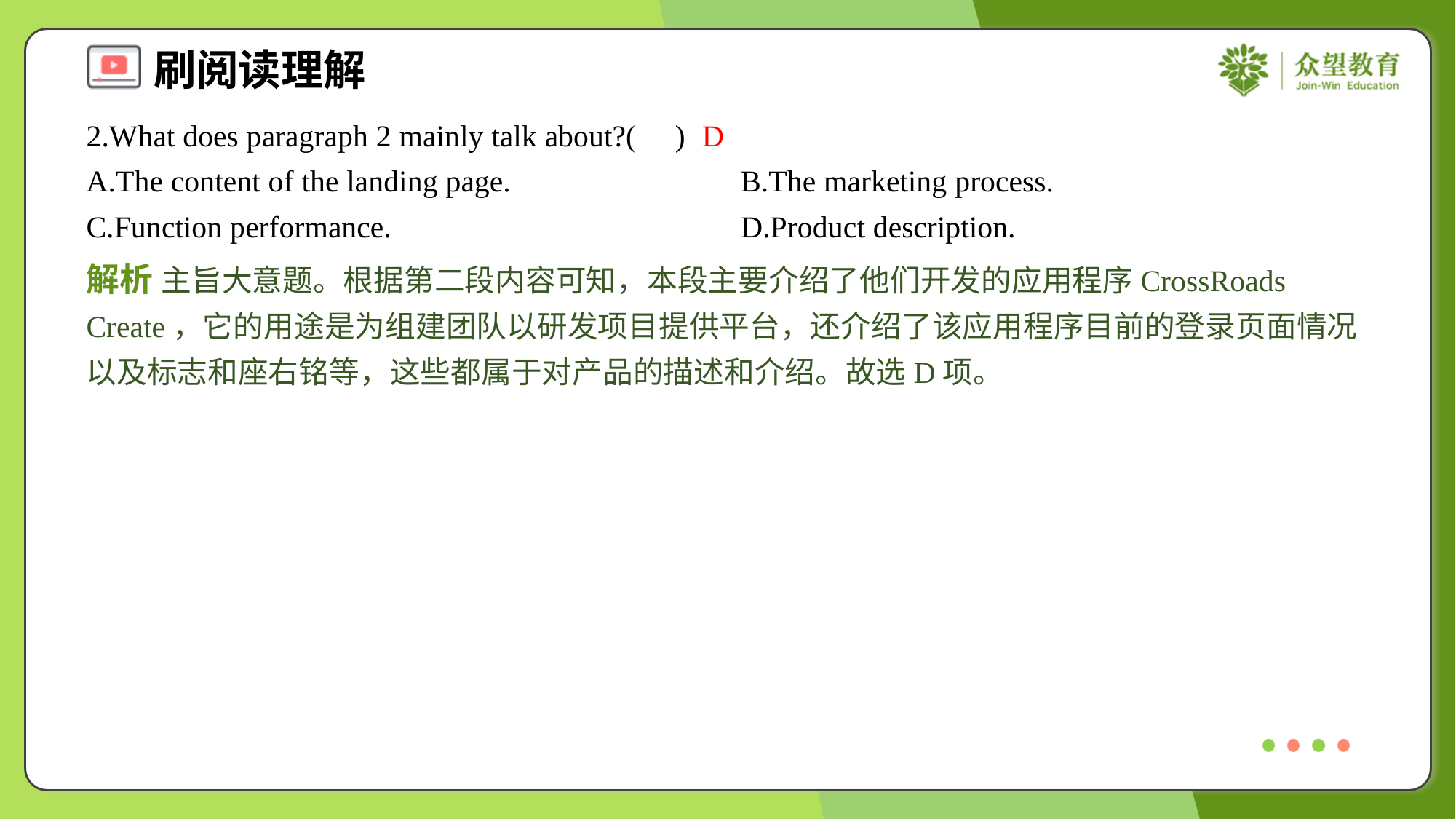

2.What does paragraph 2 mainly talk about?(     )
D
A.The content of the landing page.	B.The marketing process.
C.Function performance.	D.Product description.
解析 主旨大意题。根据第二段内容可知，本段主要介绍了他们开发的应用程序CrossRoads Create，它的用途是为组建团队以研发项目提供平台，还介绍了该应用程序目前的登录页面情况以及标志和座右铭等，这些都属于对产品的描述和介绍。故选D项。